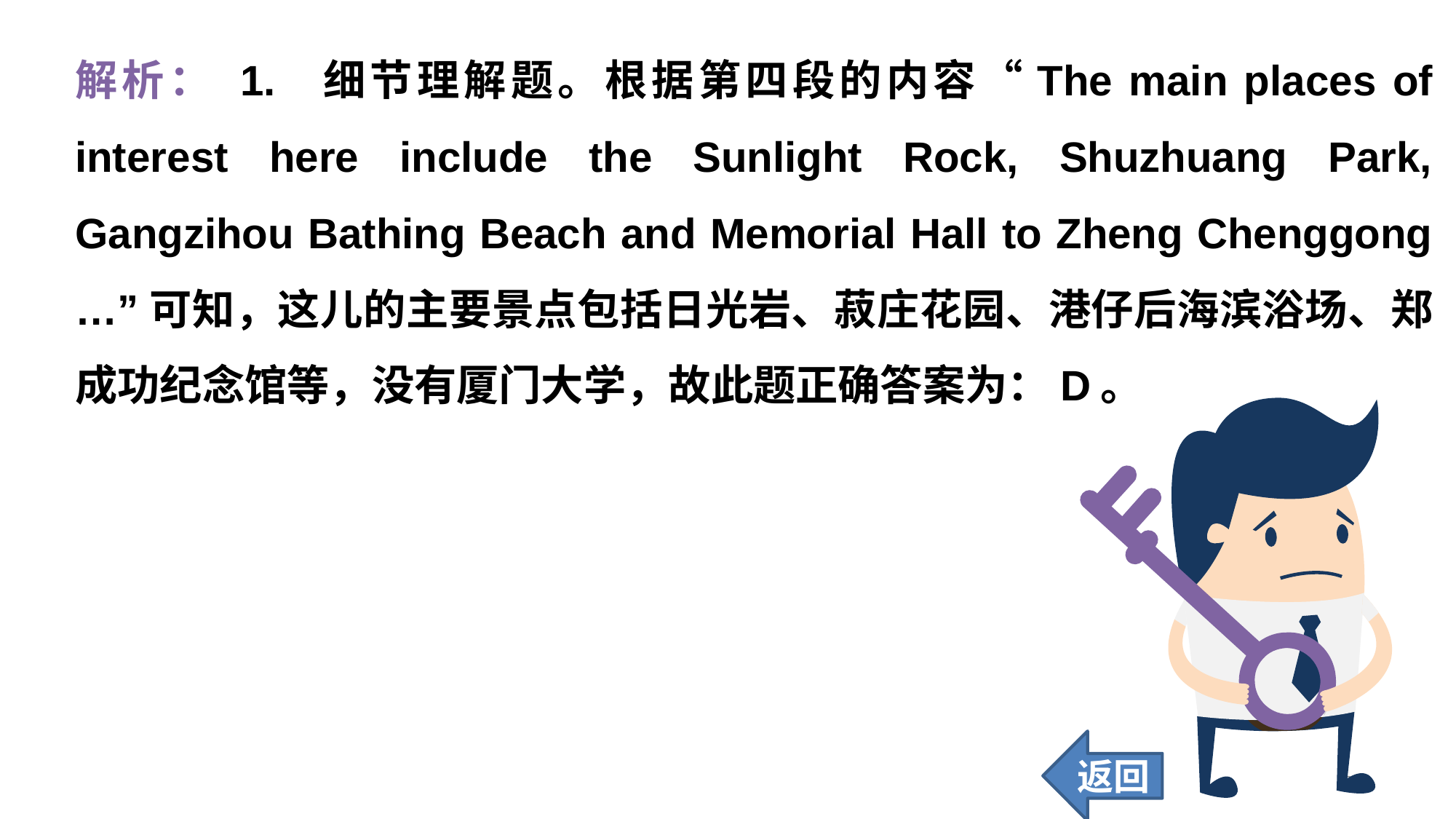

解析： 1.  细节理解题。根据第四段的内容“The main places of interest here include the Sunlight Rock, Shuzhuang Park, Gangzihou Bathing Beach and Memorial Hall to Zheng Chenggong …”可知，这儿的主要景点包括日光岩、菽庄花园、港仔后海滨浴场、郑成功纪念馆等，没有厦门大学，故此题正确答案为：D。

返回
292